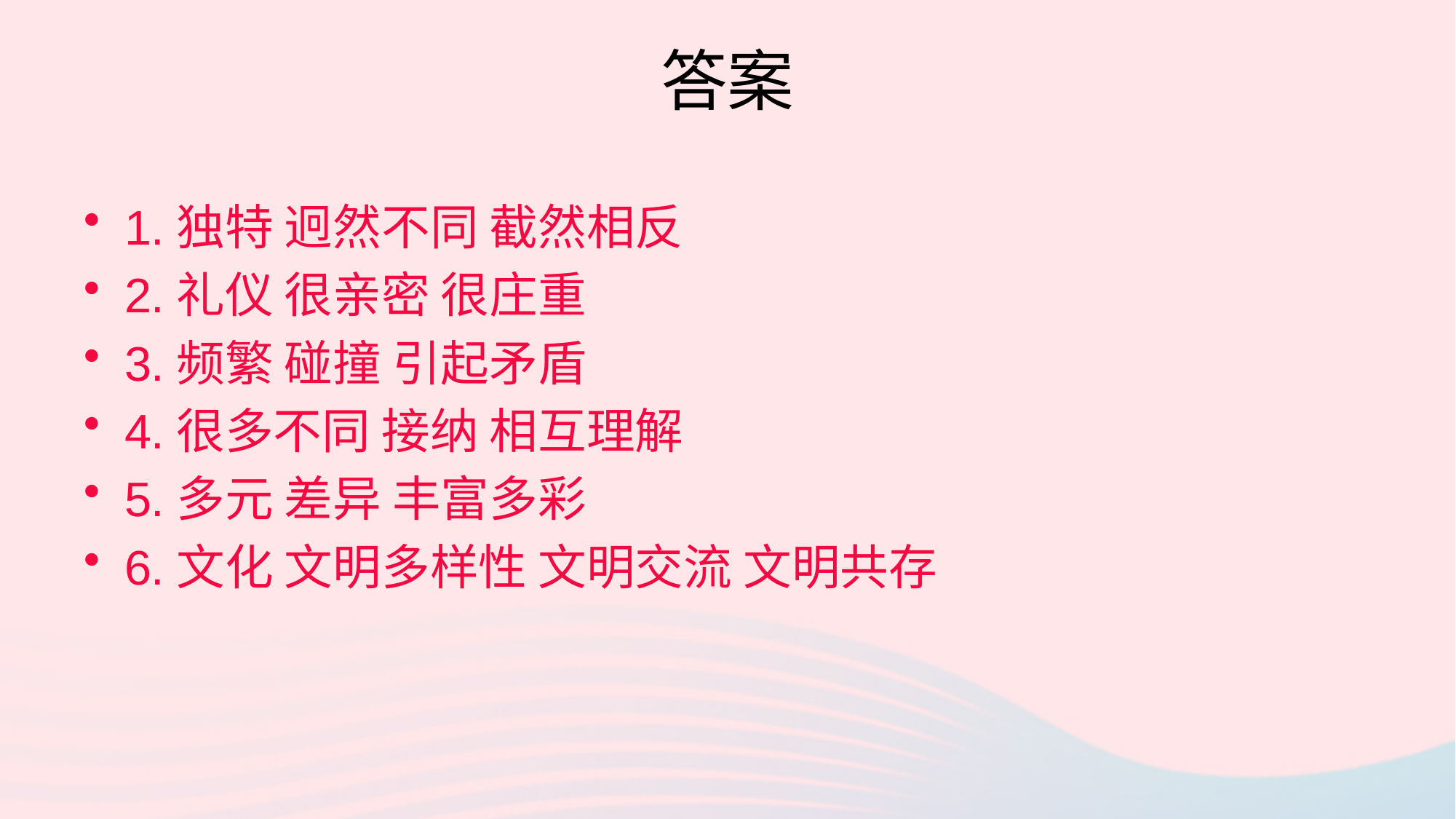

# 答案
1.独特 迥然不同 截然相反
2.礼仪 很亲密 很庄重
3.频繁 碰撞 引起矛盾
4.很多不同 接纳 相互理解
5.多元 差异 丰富多彩
6.文化 文明多样性 文明交流 文明共存